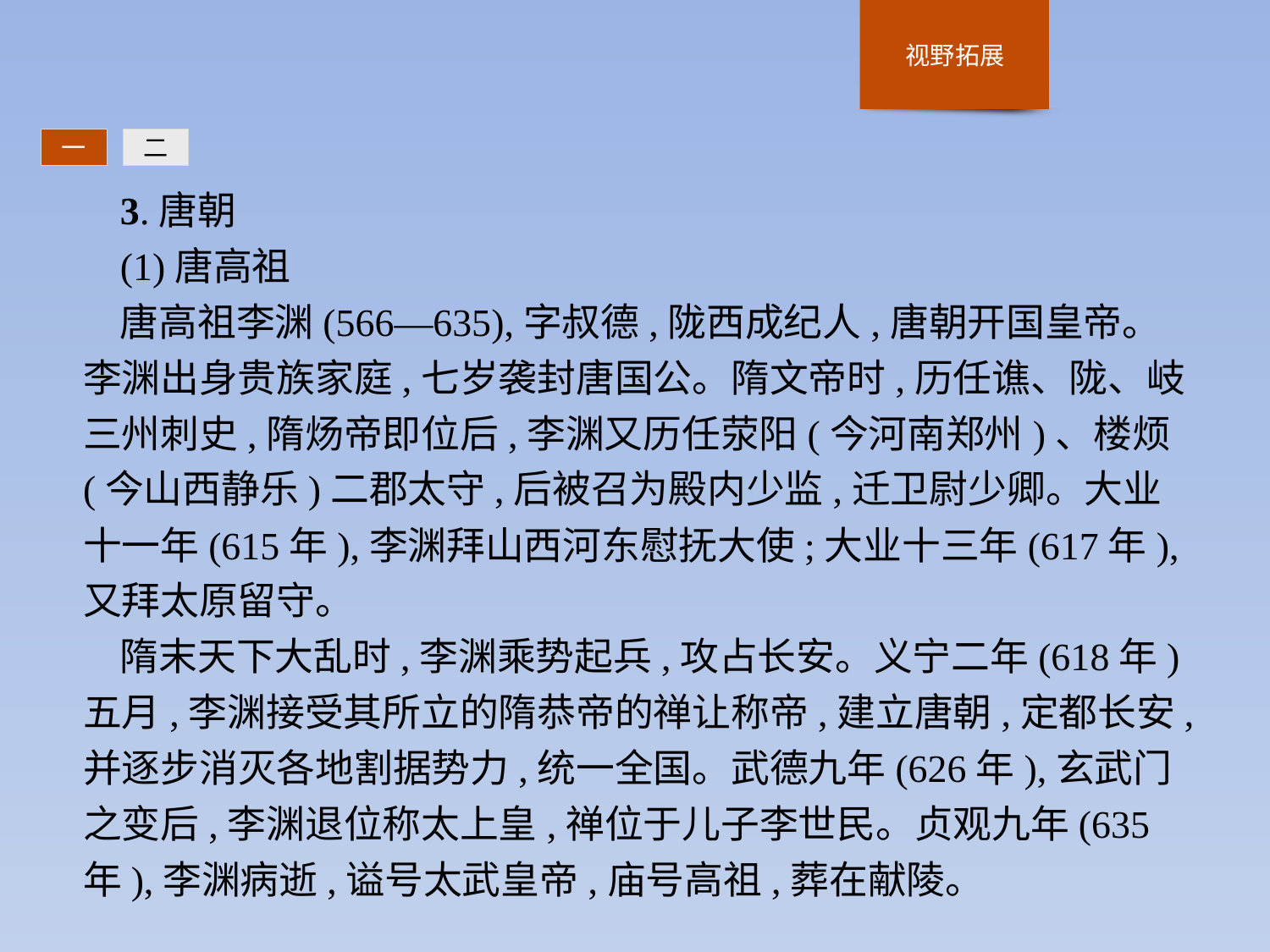

一
二
3.唐朝
(1)唐高祖
唐高祖李渊(566—635),字叔德,陇西成纪人,唐朝开国皇帝。李渊出身贵族家庭,七岁袭封唐国公。隋文帝时,历任谯、陇、岐三州刺史,隋炀帝即位后,李渊又历任荥阳(今河南郑州)、楼烦(今山西静乐)二郡太守,后被召为殿内少监,迁卫尉少卿。大业十一年(615年),李渊拜山西河东慰抚大使;大业十三年(617年),又拜太原留守。
隋末天下大乱时,李渊乘势起兵,攻占长安。义宁二年(618年)五月,李渊接受其所立的隋恭帝的禅让称帝,建立唐朝,定都长安,并逐步消灭各地割据势力,统一全国。武德九年(626年),玄武门之变后,李渊退位称太上皇,禅位于儿子李世民。贞观九年(635年),李渊病逝,谥号太武皇帝,庙号高祖,葬在献陵。